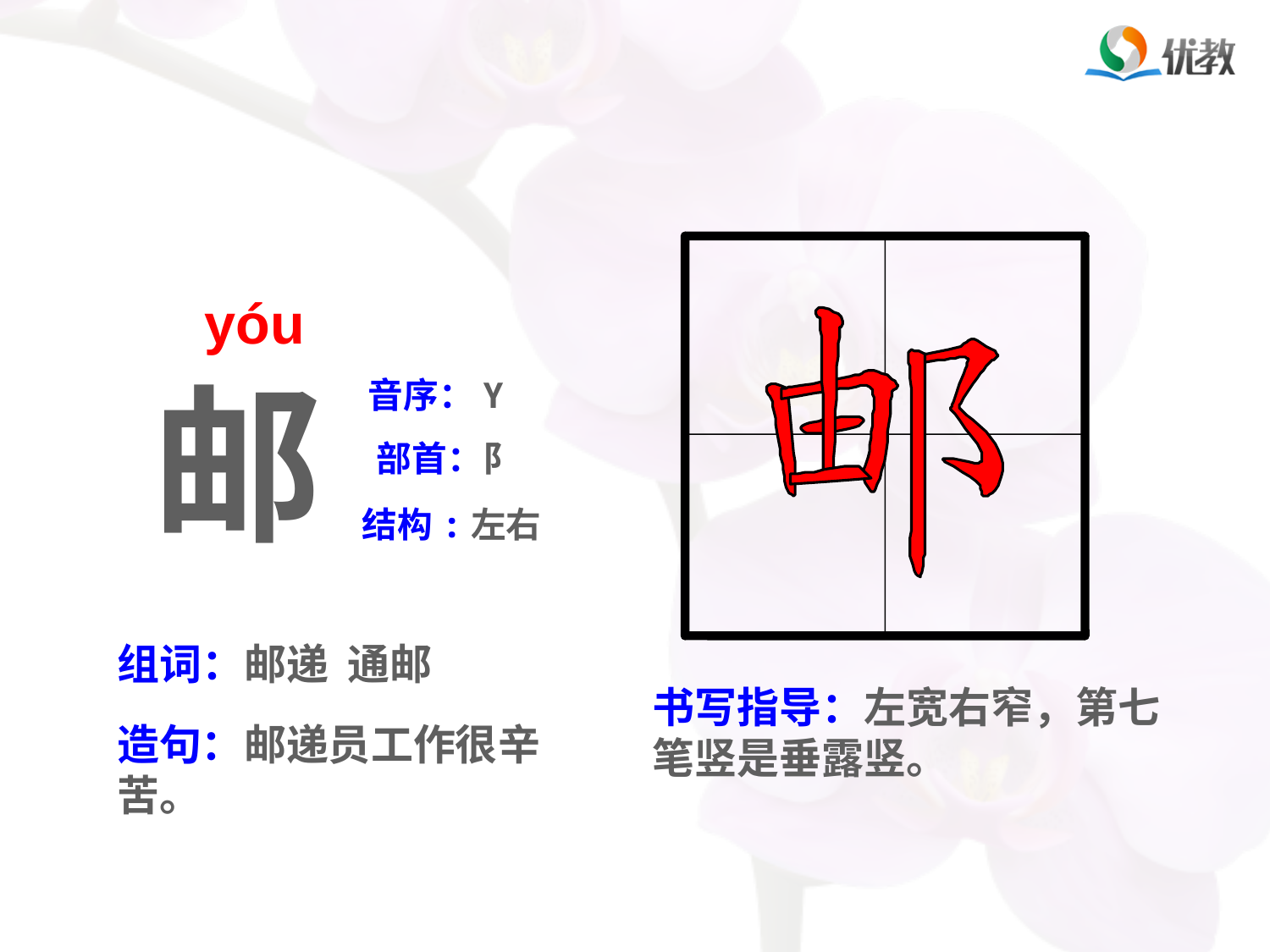

yóu

邮
音序：Y

部首：阝

结构:左右
组词：邮递  通邮
书写指导：左宽右窄，第七笔竖是垂露竖。
造句：邮递员工作很辛苦。